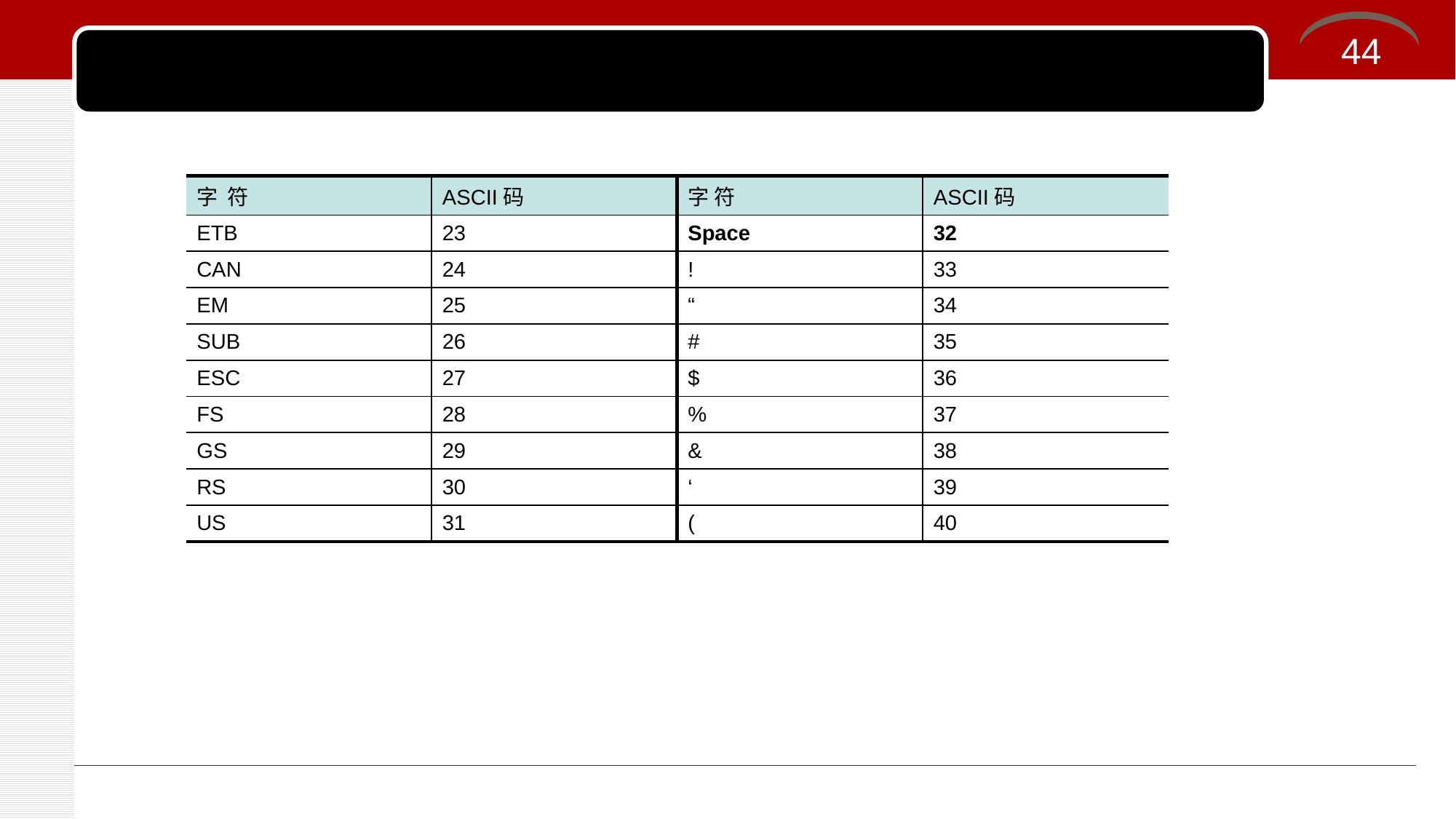

44
#
| 字 符 | ASCII码 | 字 符 | ASCII码 |
| --- | --- | --- | --- |
| ETB | 23 | Space | 32 |
| CAN | 24 | ! | 33 |
| EM | 25 | “ | 34 |
| SUB | 26 | # | 35 |
| ESC | 27 | $ | 36 |
| FS | 28 | % | 37 |
| GS | 29 | & | 38 |
| RS | 30 | ‘ | 39 |
| US | 31 | ( | 40 |